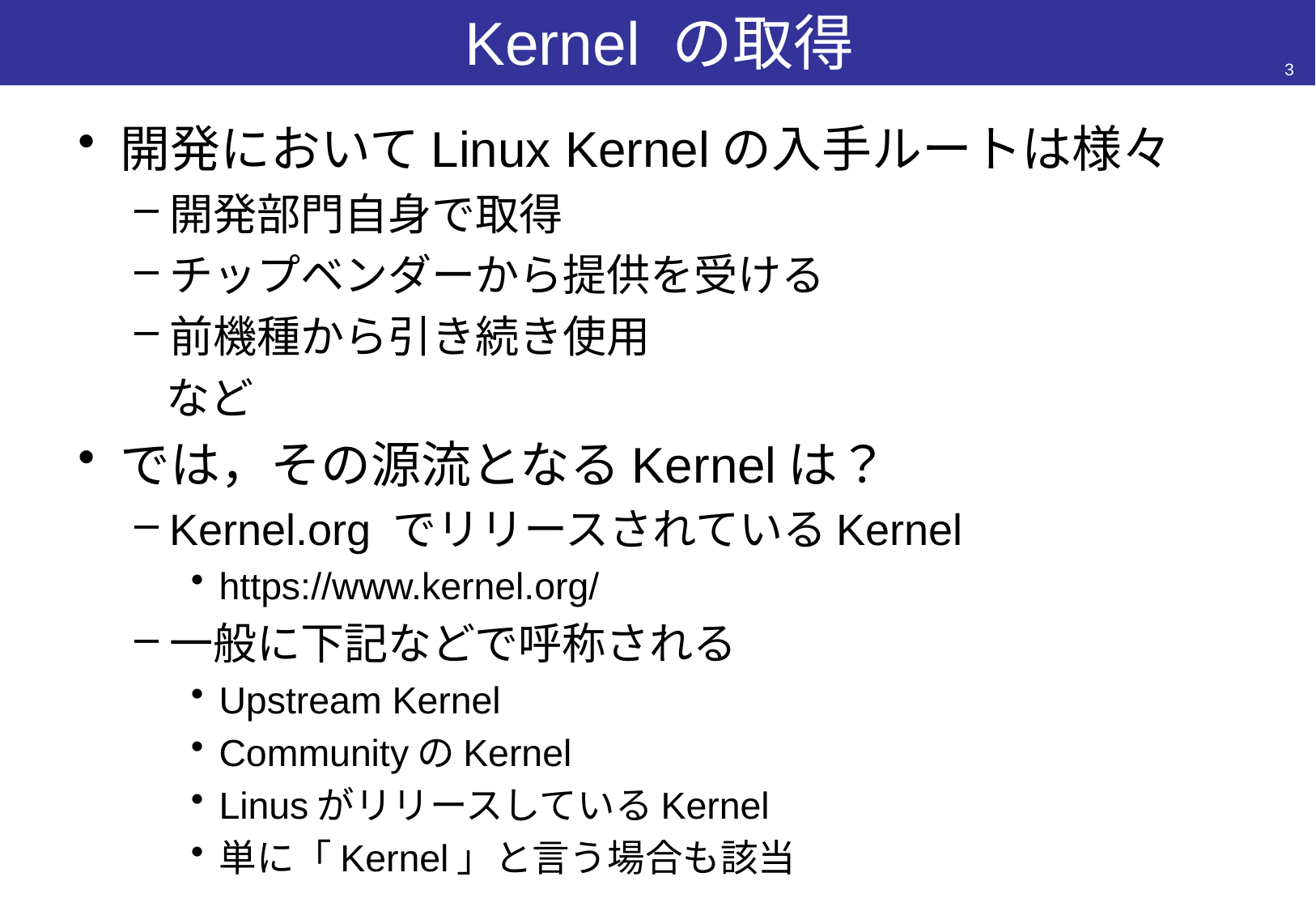

# Kernel の取得
3
開発においてLinux Kernelの入手ルートは様々
開発部門自身で取得
チップベンダーから提供を受ける
前機種から引き続き使用
	など
では，その源流となるKernelは？
Kernel.org でリリースされているKernel
https://www.kernel.org/
一般に下記などで呼称される
Upstream Kernel
CommunityのKernel
LinusがリリースしているKernel
単に「Kernel」と言う場合も該当